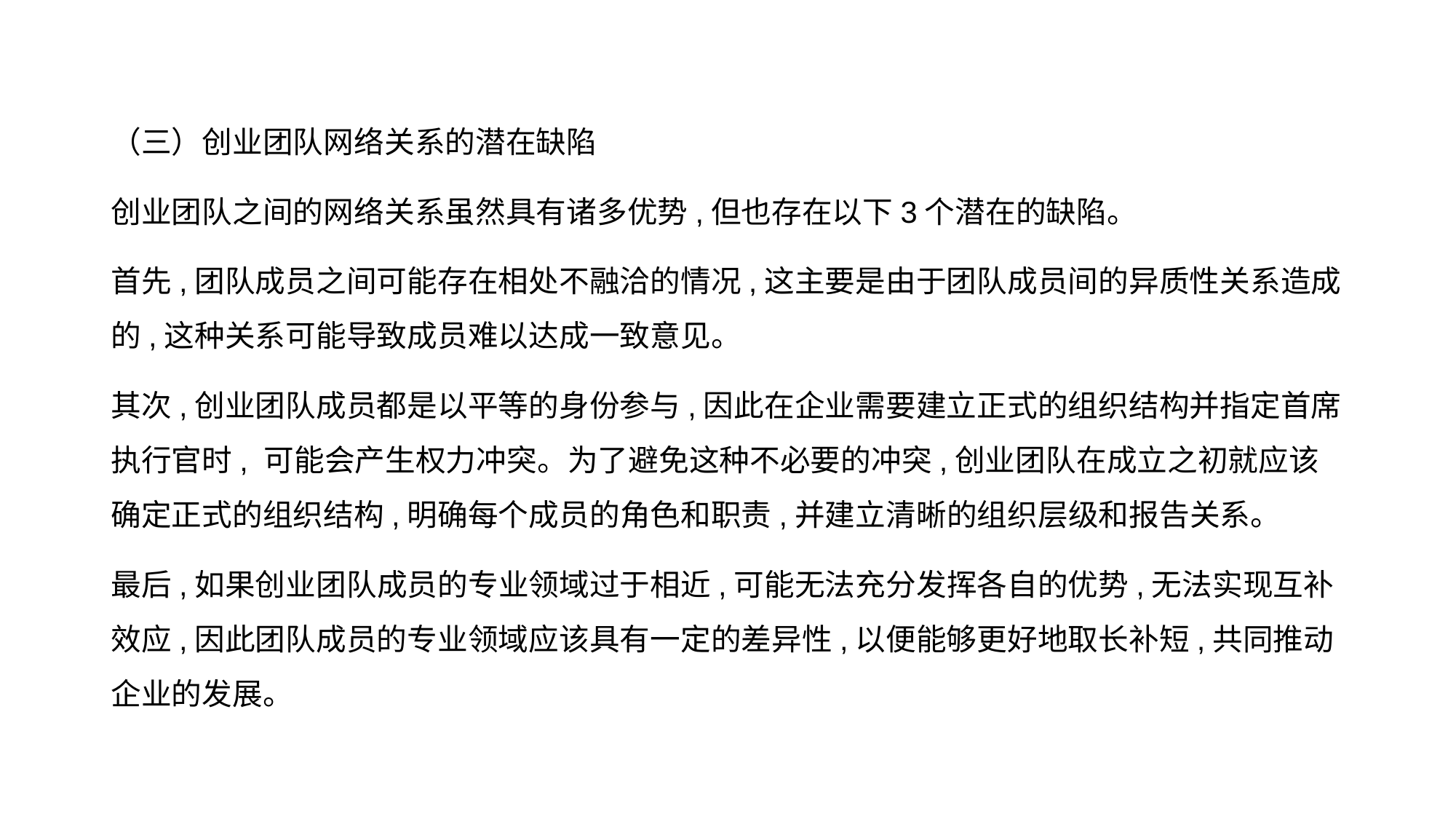

（三）创业团队网络关系的潜在缺陷
创业团队之间的网络关系虽然具有诸多优势,但也存在以下3个潜在的缺陷。
首先,团队成员之间可能存在相处不融洽的情况,这主要是由于团队成员间的异质性关系造成的,这种关系可能导致成员难以达成一致意见。
其次,创业团队成员都是以平等的身份参与,因此在企业需要建立正式的组织结构并指定首席执行官时, 可能会产生权力冲突。为了避免这种不必要的冲突,创业团队在成立之初就应该 确定正式的组织结构,明确每个成员的角色和职责,并建立清晰的组织层级和报告关系。
最后,如果创业团队成员的专业领域过于相近,可能无法充分发挥各自的优势,无法实现互补效应,因此团队成员的专业领域应该具有一定的差异性,以便能够更好地取长补短,共同推动企业的发展。